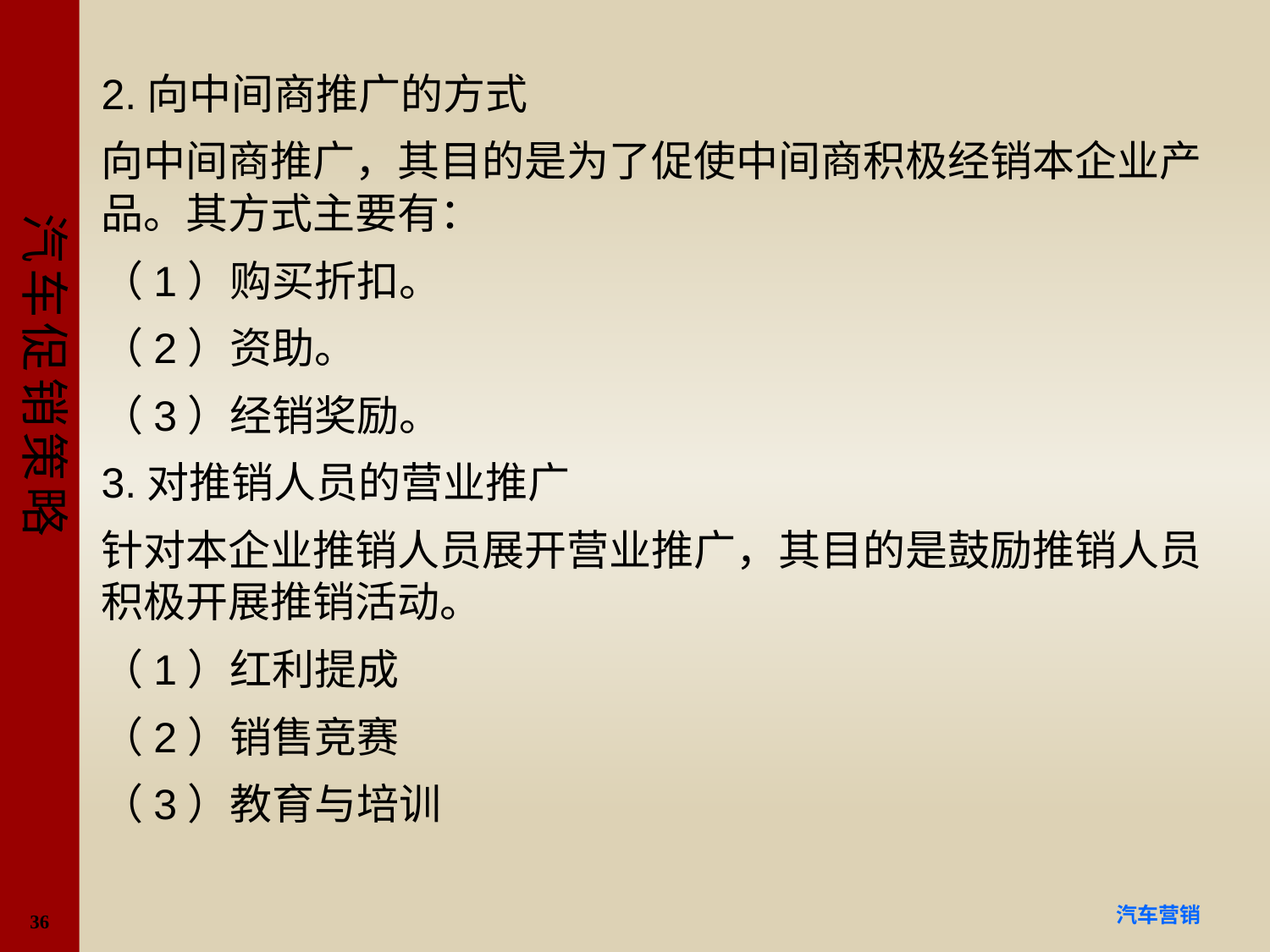

#
2.向中间商推广的方式
向中间商推广，其目的是为了促使中间商积极经销本企业产品。其方式主要有：
（1）购买折扣。
（2）资助。
（3）经销奖励。
3.对推销人员的营业推广
针对本企业推销人员展开营业推广，其目的是鼓励推销人员积极开展推销活动。
（1）红利提成
（2）销售竞赛
（3）教育与培训

36